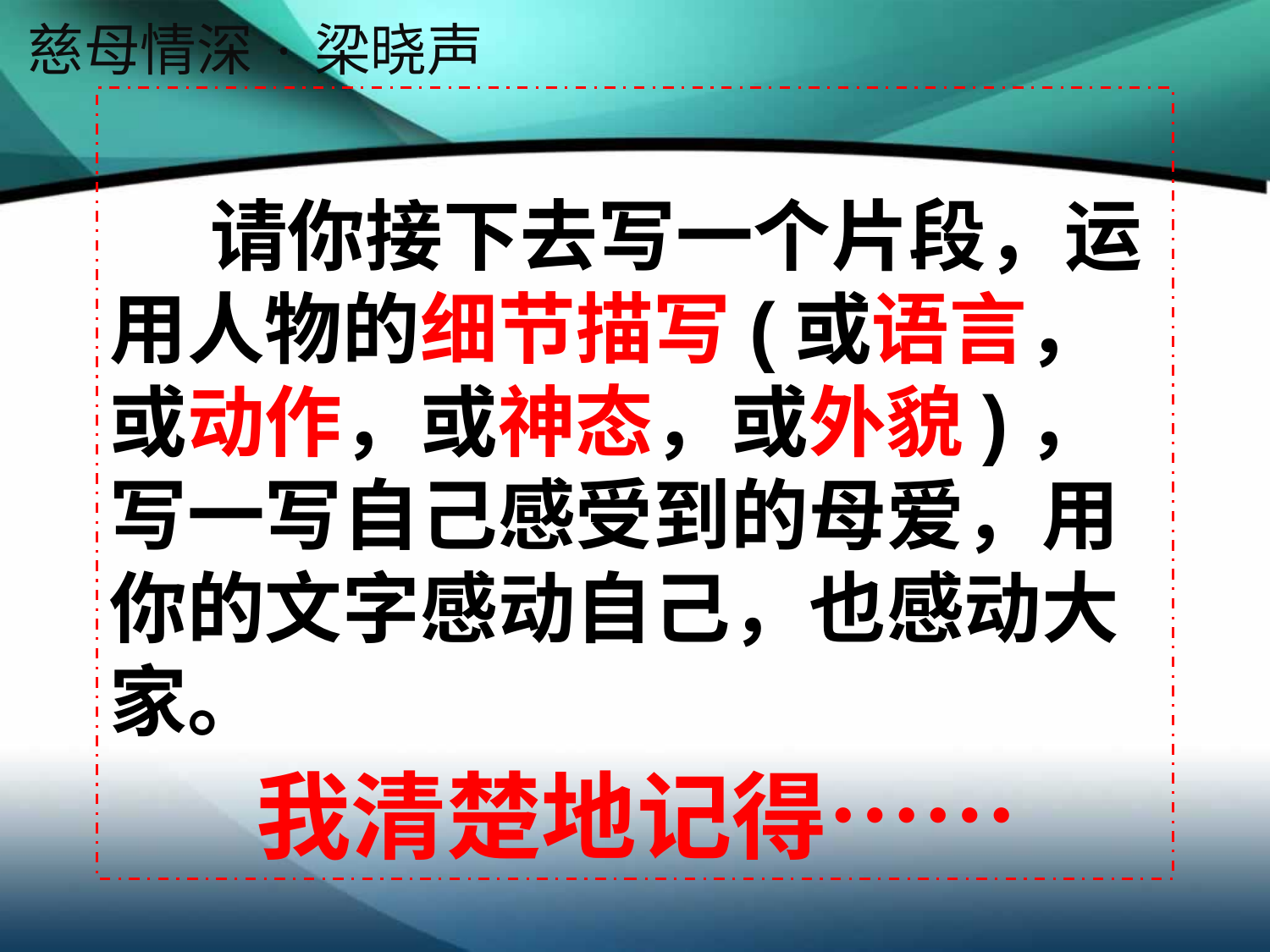

慈母情深·梁晓声

      请你接下去写一个片段，运用人物的细节描写(或语言，或动作，或神态，或外貌)，写一写自己感受到的母爱，用你的文字感动自己，也感动大家。
     我清楚地记得……